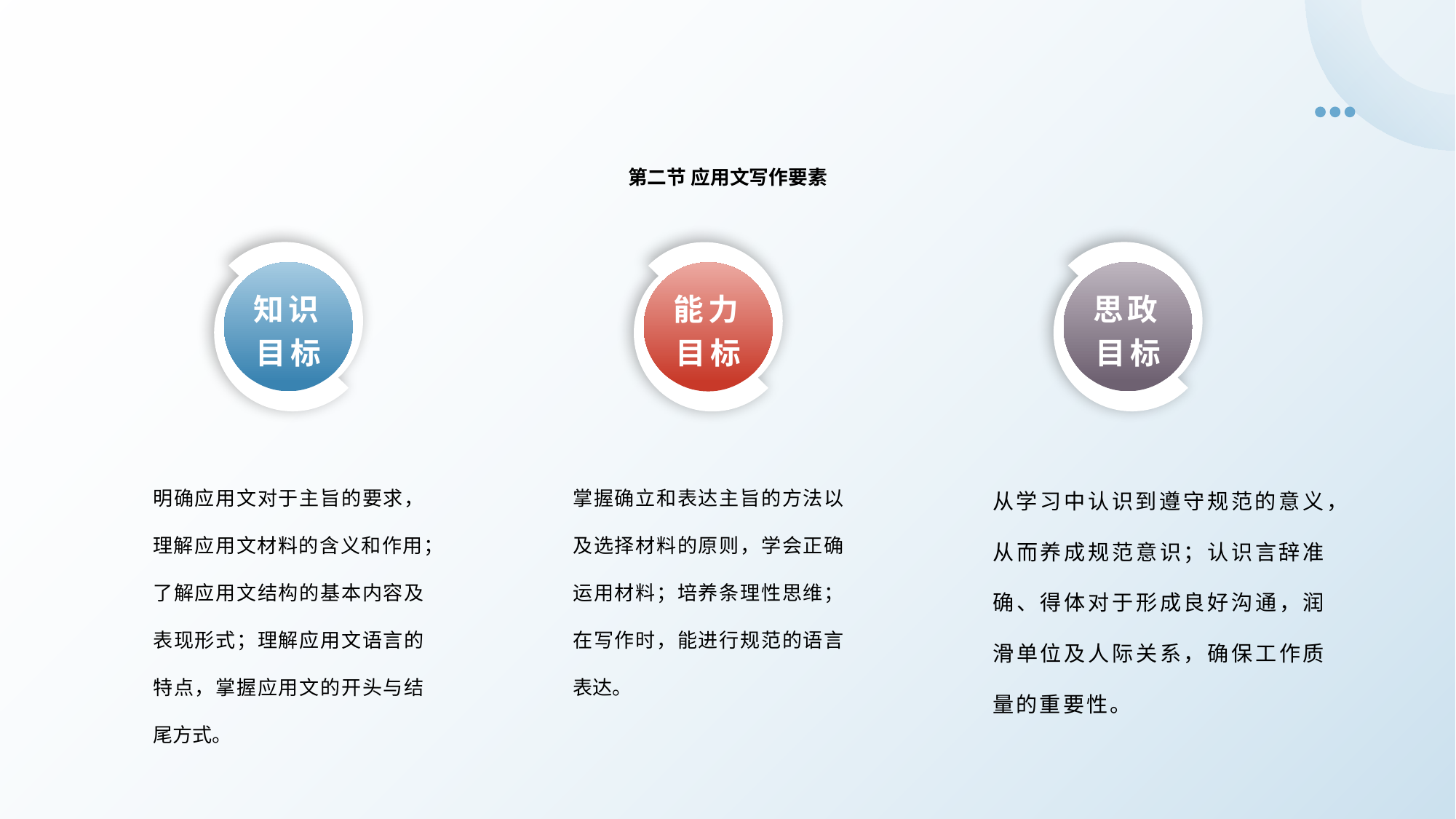

第二节 应用文写作要素

知识目标
思政目标
能力目标
从学习中认识到遵守规范的意义，从而养成规范意识；认识言辞准确、得体对于形成良好沟通，润滑单位及人际关系，确保工作质量的重要性。
明确应用文对于主旨的要求，理解应用文材料的含义和作用；了解应用文结构的基本内容及表现形式；理解应用文语言的特点，掌握应用文的开头与结尾方式。

掌握确立和表达主旨的方法以及选择材料的原则，学会正确运用材料；培养条理性思维；在写作时，能进行规范的语言表达。